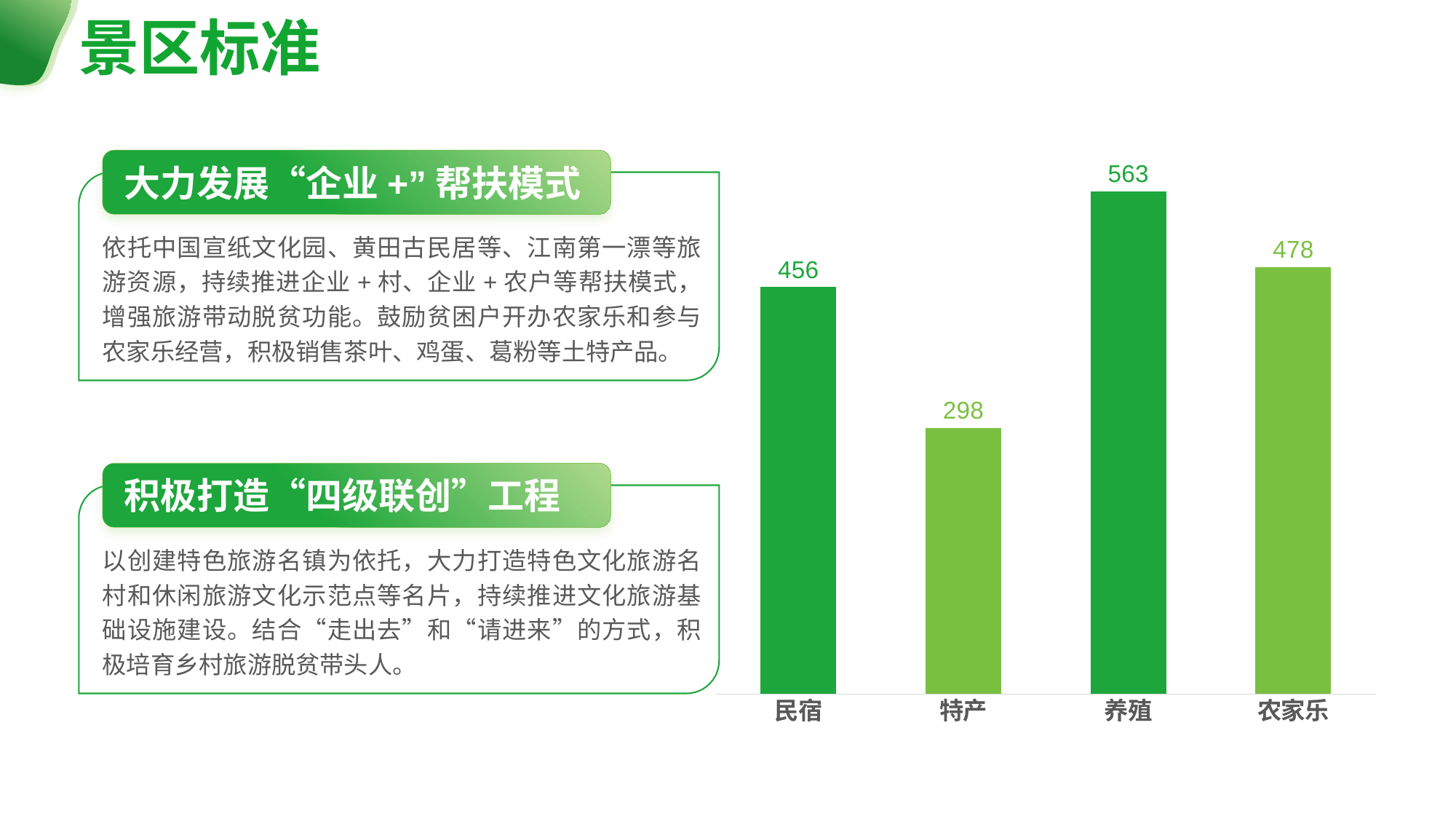

景区标准

### Chart

| Category | 系列 1 |
|---|---|
| 民宿 | 456.0 |
| 特产 | 298.0 |
| 养殖 | 563.0 |
| 农家乐 | 478.0 |
大力发展“企业+”帮扶模式

依托中国宣纸文化园、黄田古民居等、江南第一漂等旅游资源，持续推进企业+村、企业+农户等帮扶模式，增强旅游带动脱贫功能。鼓励贫困户开办农家乐和参与农家乐经营，积极销售茶叶、鸡蛋、葛粉等土特产品。

积极打造“四级联创”工程

以创建特色旅游名镇为依托，大力打造特色文化旅游名村和休闲旅游文化示范点等名片，持续推进文化旅游基础设施建设。结合“走出去”和“请进来”的方式，积极培育乡村旅游脱贫带头人。